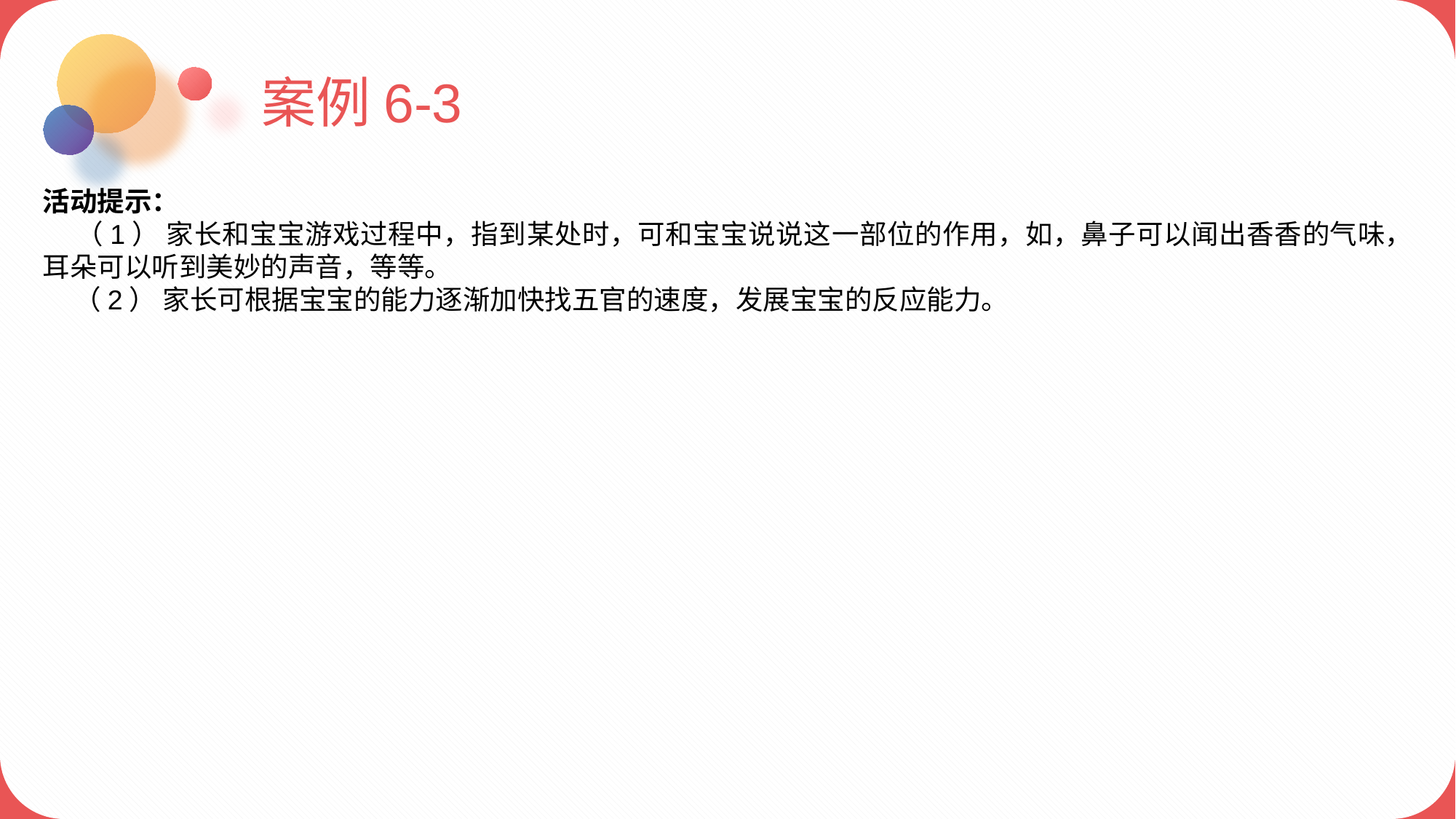

案例6-3
活动提示：
    （1） 家长和宝宝游戏过程中，指到某处时，可和宝宝说说这一部位的作用，如，鼻子可以闻出香香的气味，耳朵可以听到美妙的声音，等等。
    （2） 家长可根据宝宝的能力逐渐加快找五官的速度，发展宝宝的反应能力。